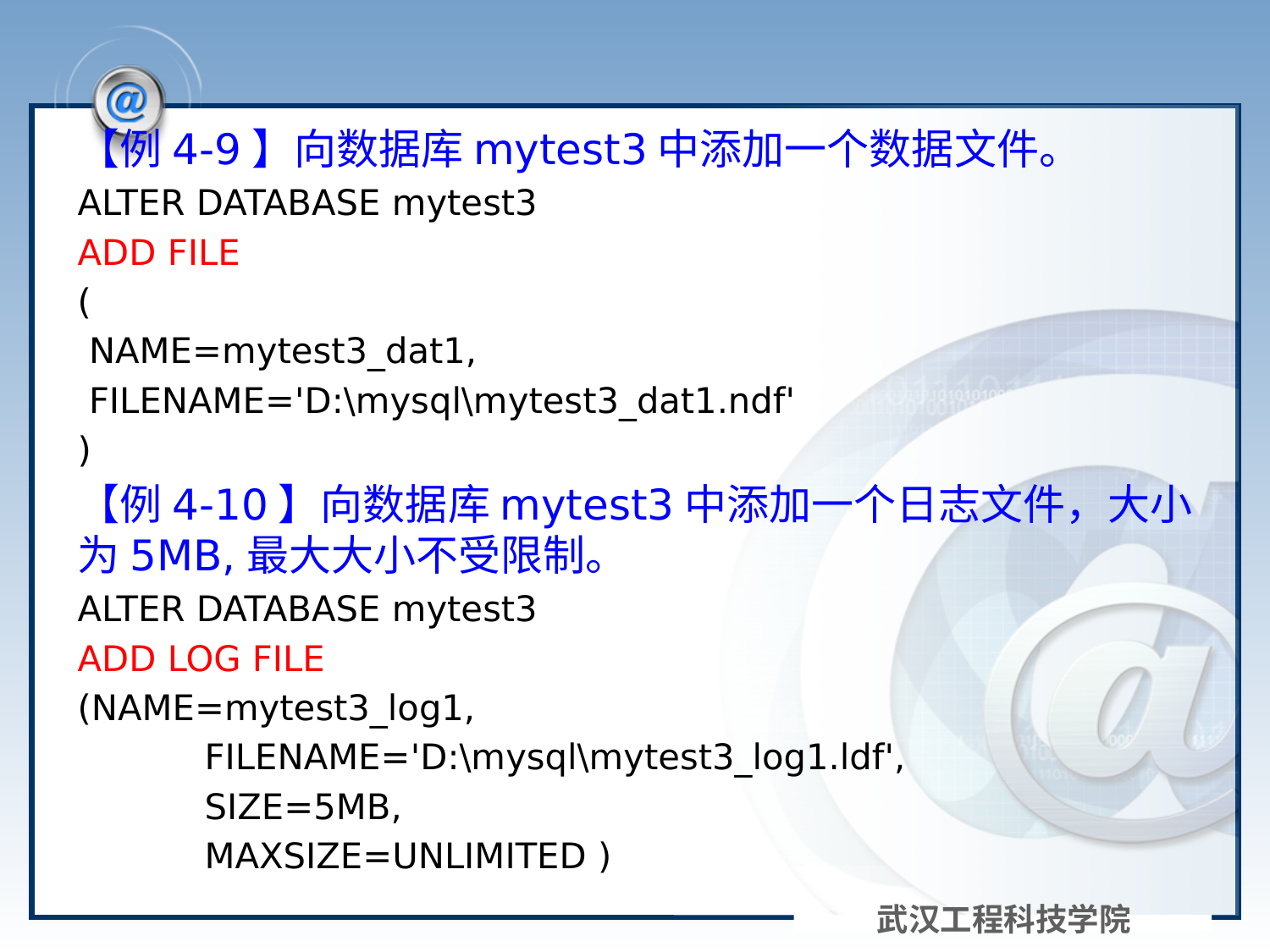

#
【例4-9】向数据库mytest3中添加一个数据文件。
ALTER DATABASE mytest3
ADD FILE
(
 NAME=mytest3_dat1,
 FILENAME='D:\mysql\mytest3_dat1.ndf'
)
【例4-10】向数据库mytest3中添加一个日志文件，大小为5MB,最大大小不受限制。
ALTER DATABASE mytest3
ADD LOG FILE
(NAME=mytest3_log1,
 	FILENAME='D:\mysql\mytest3_log1.ldf',
 	SIZE=5MB,
 	MAXSIZE=UNLIMITED )

武汉工程科技学院